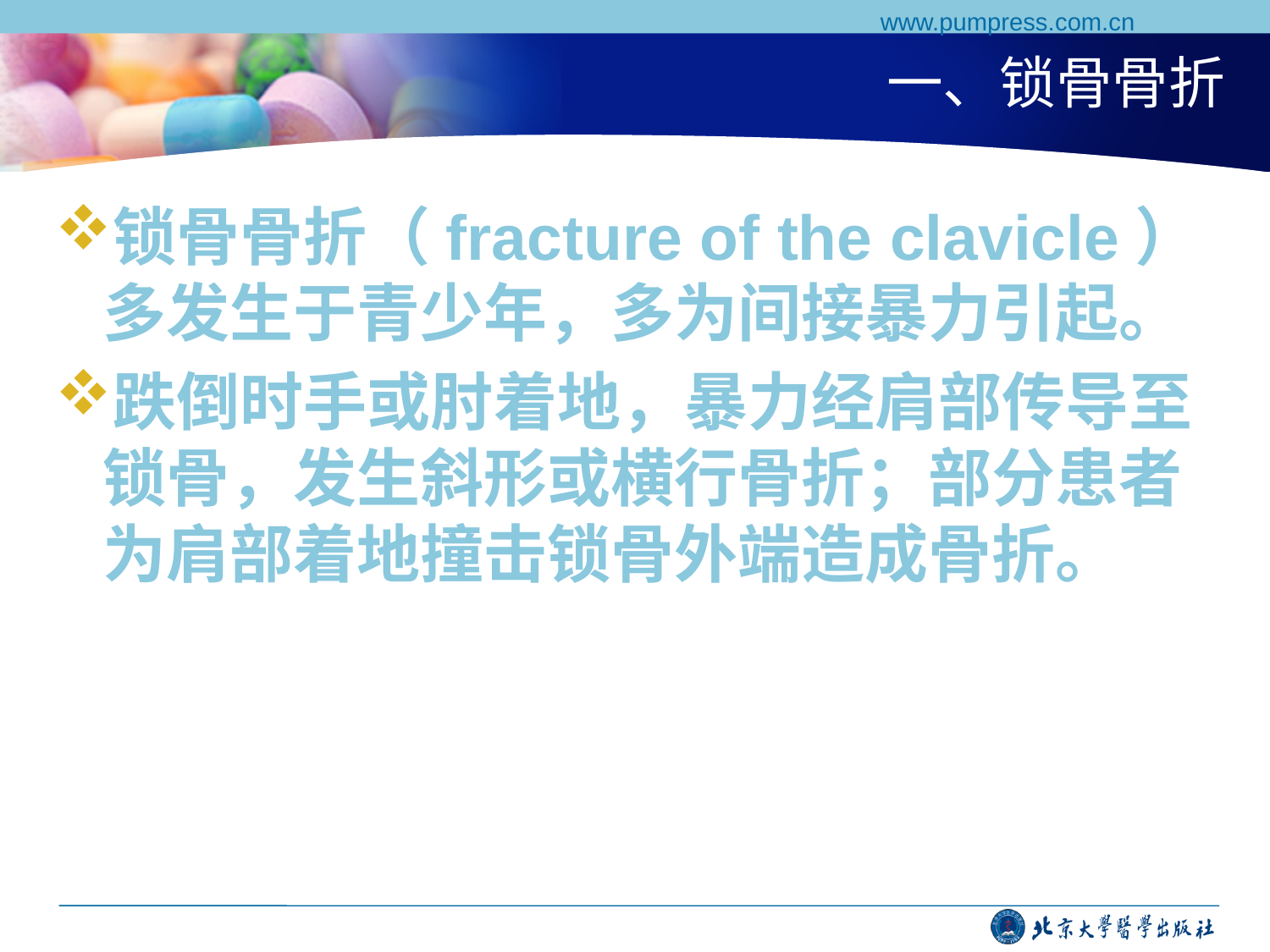

www.pumpress.com.cn
# 一、锁骨骨折
锁骨骨折（fracture of the clavicle）多发生于青少年，多为间接暴力引起。
跌倒时手或肘着地，暴力经肩部传导至锁骨，发生斜形或横行骨折；部分患者为肩部着地撞击锁骨外端造成骨折。